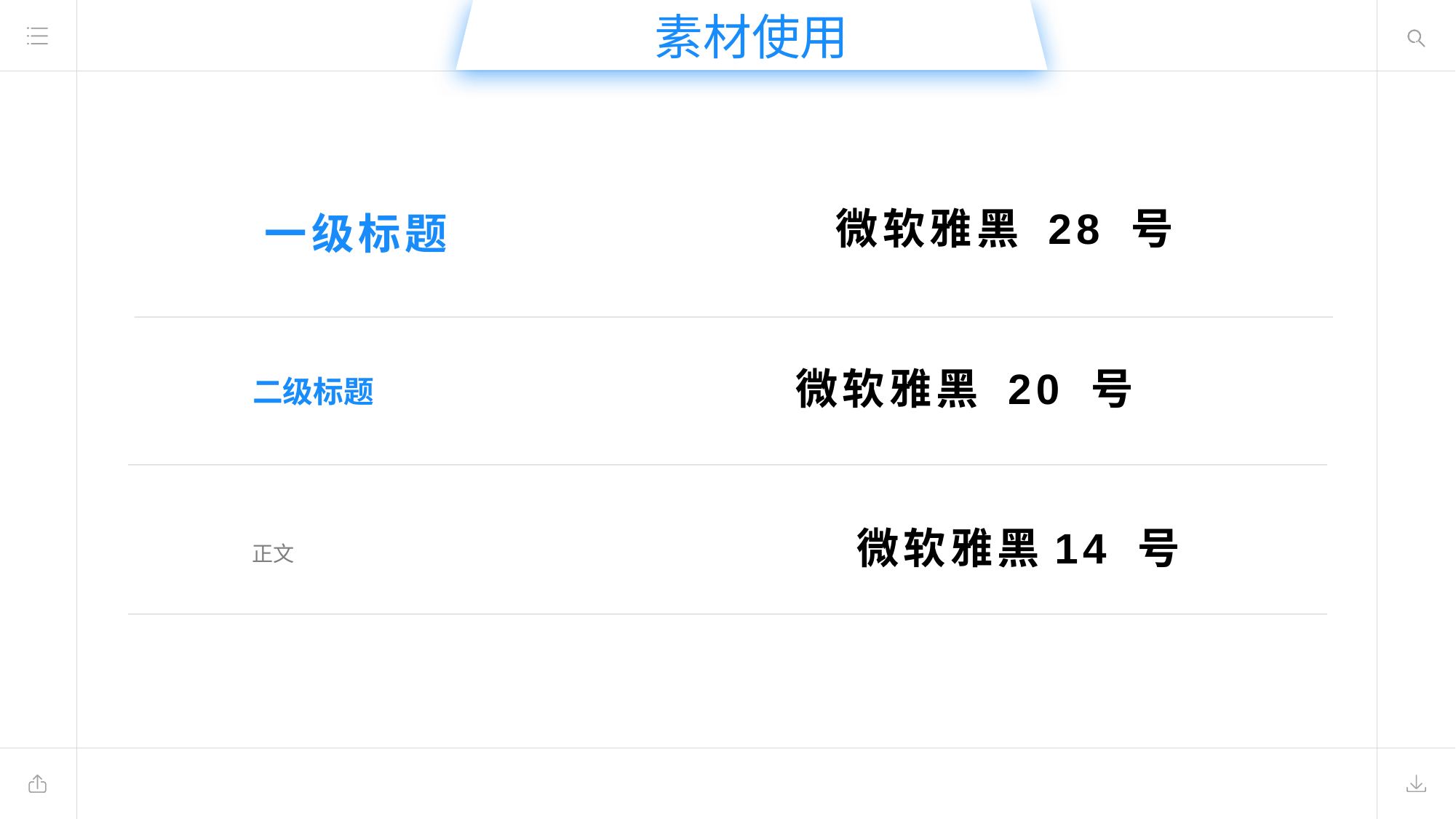

素材使用
微软雅黑 28 号
一级标题
微软雅黑 20 号
二级标题
微软雅黑14 号
正文